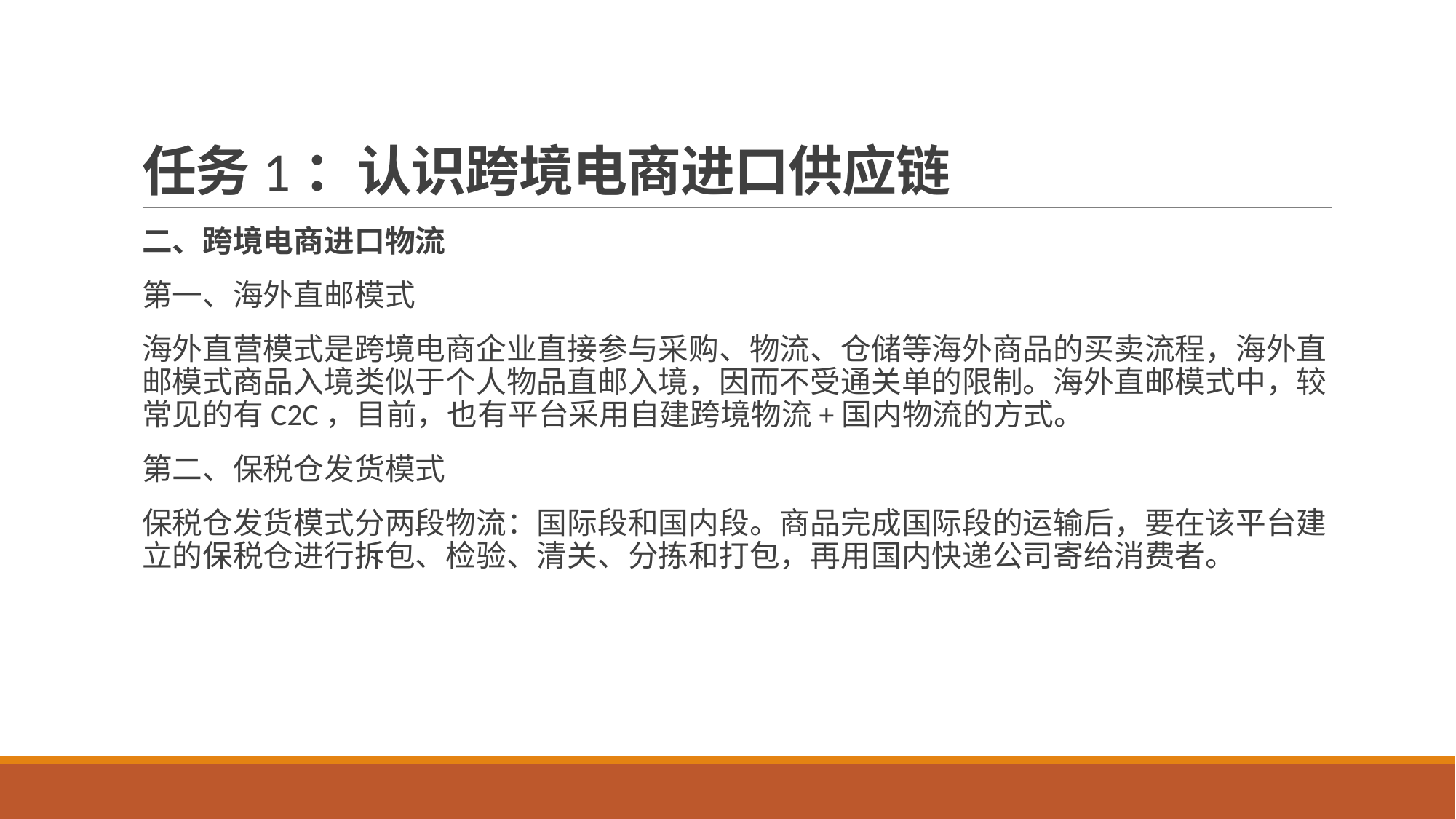

# 任务1：认识跨境电商进口供应链
二、跨境电商进口物流
第一、海外直邮模式
海外直营模式是跨境电商企业直接参与采购、物流、仓储等海外商品的买卖流程，海外直邮模式商品入境类似于个人物品直邮入境，因而不受通关单的限制。海外直邮模式中，较常见的有C2C，目前，也有平台采用自建跨境物流+国内物流的方式。
第二、保税仓发货模式
保税仓发货模式分两段物流：国际段和国内段。商品完成国际段的运输后，要在该平台建立的保税仓进行拆包、检验、清关、分拣和打包，再用国内快递公司寄给消费者。